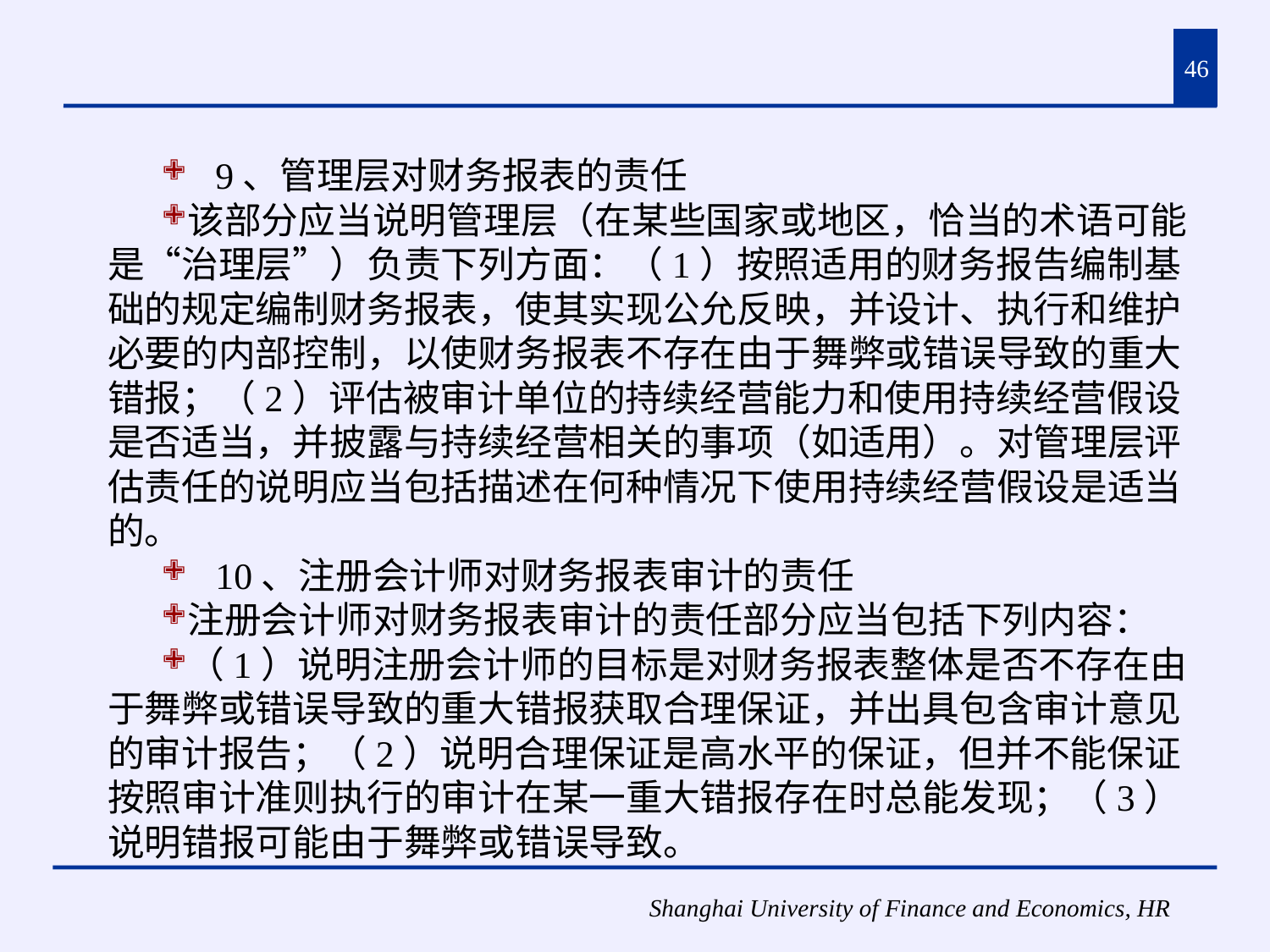

#
46
   9、管理层对财务报表的责任
该部分应当说明管理层（在某些国家或地区，恰当的术语可能是“治理层”）负责下列方面：（1）按照适用的财务报告编制基础的规定编制财务报表，使其实现公允反映，并设计、执行和维护必要的内部控制，以使财务报表不存在由于舞弊或错误导致的重大错报；（2）评估被审计单位的持续经营能力和使用持续经营假设是否适当，并披露与持续经营相关的事项（如适用）。对管理层评估责任的说明应当包括描述在何种情况下使用持续经营假设是适当的。
   10、注册会计师对财务报表审计的责任
注册会计师对财务报表审计的责任部分应当包括下列内容：
（1）说明注册会计师的目标是对财务报表整体是否不存在由于舞弊或错误导致的重大错报获取合理保证，并出具包含审计意见的审计报告；（2）说明合理保证是高水平的保证，但并不能保证按照审计准则执行的审计在某一重大错报存在时总能发现；（3）说明错报可能由于舞弊或错误导致。